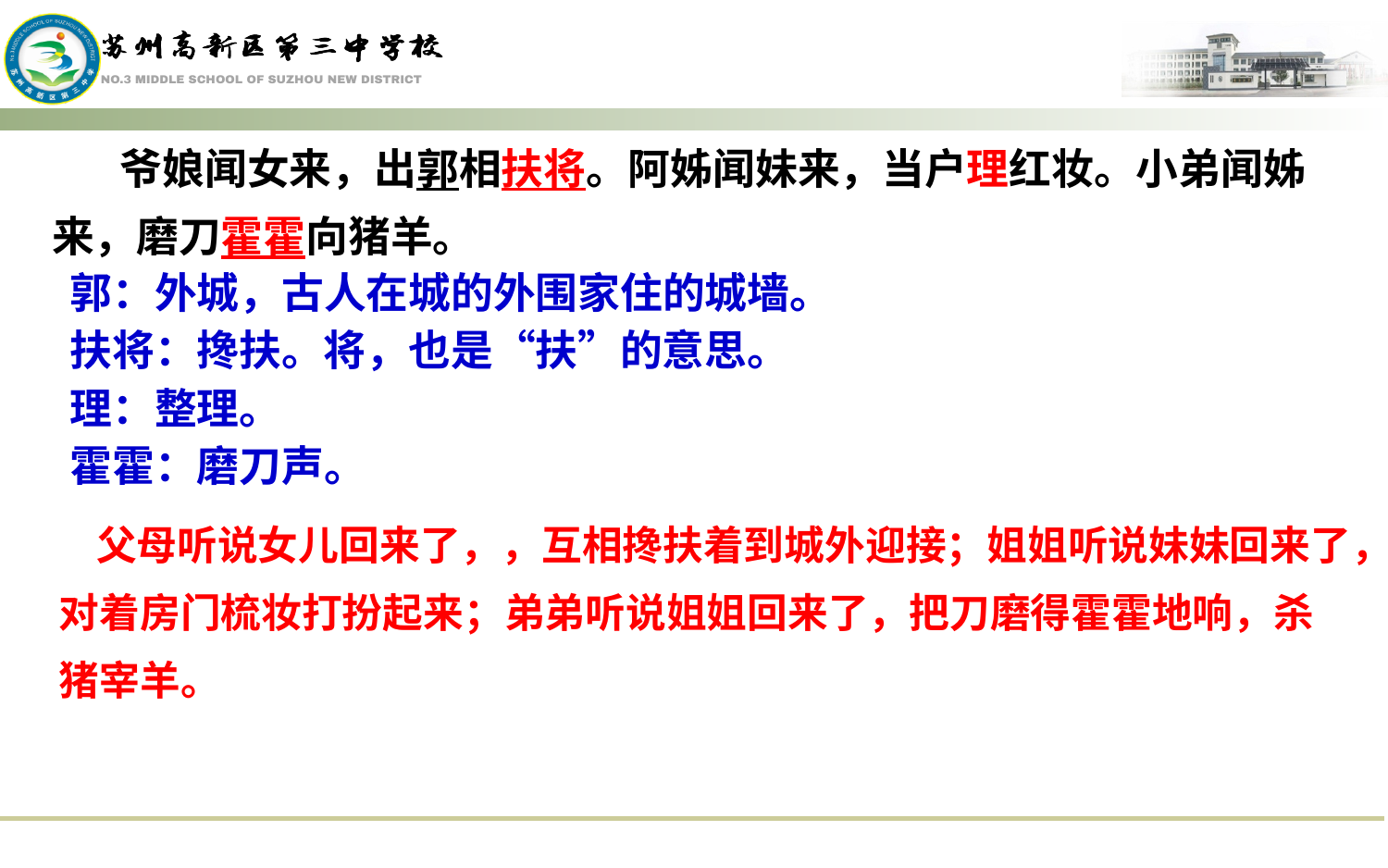

爷娘闻女来，出郭相扶将。阿姊闻妹来，当户理红妆。小弟闻姊来，磨刀霍霍向猪羊。
郭：外城，古人在城的外围家住的城墙。
扶将：搀扶。将，也是“扶”的意思。
理：整理。
霍霍：磨刀声。
   父母听说女儿回来了，，互相搀扶着到城外迎接；姐姐听说妹妹回来了，对着房门梳妆打扮起来；弟弟听说姐姐回来了，把刀磨得霍霍地响，杀猪宰羊。